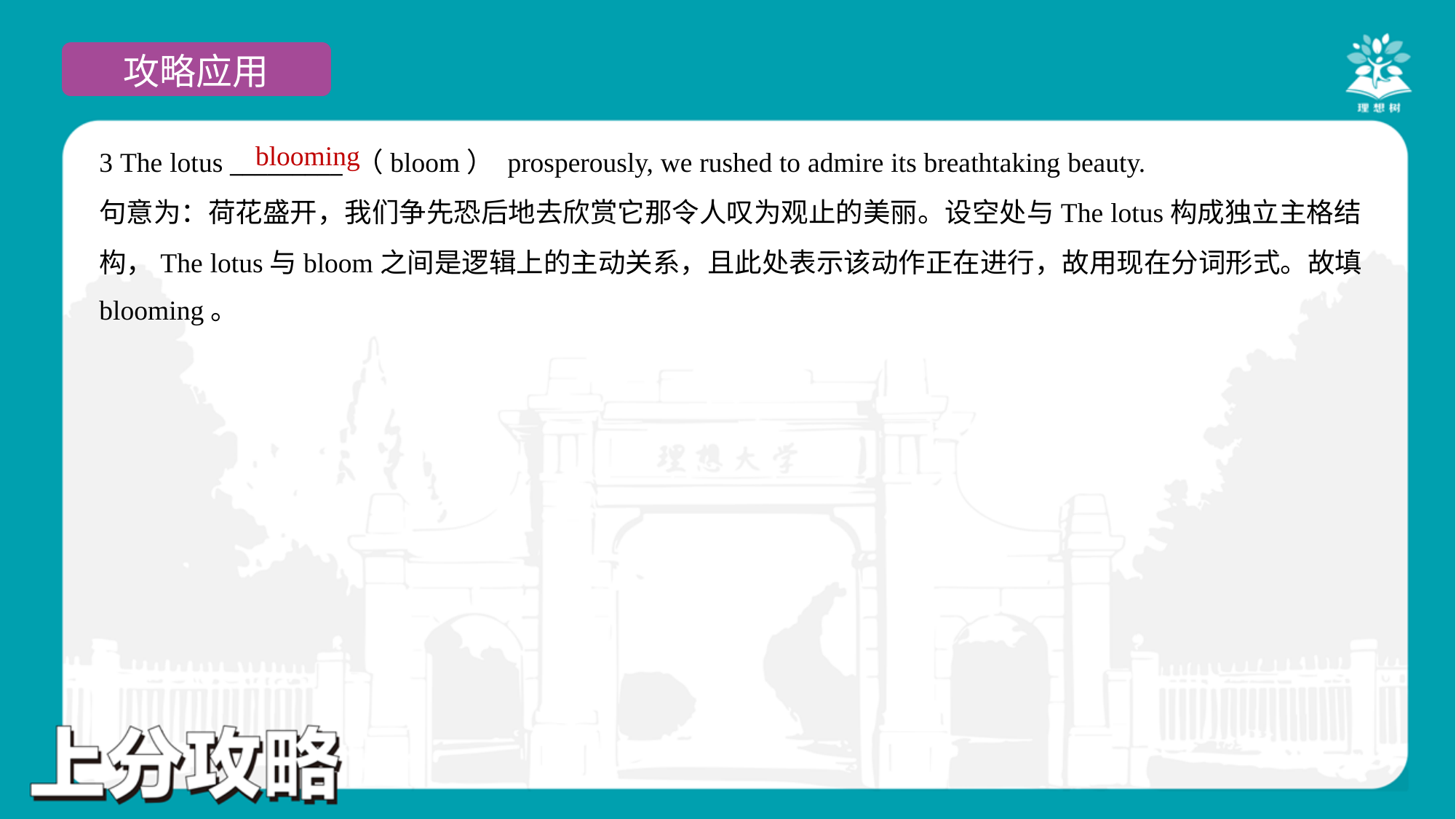

blooming
3 The lotus _________ （bloom） prosperously, we rushed to admire its breathtaking beauty.
句意为：荷花盛开，我们争先恐后地去欣赏它那令人叹为观止的美丽。设空处与The lotus构成独立主格结
构，The lotus与bloom之间是逻辑上的主动关系，且此处表示该动作正在进行，故用现在分词形式。故填
blooming。